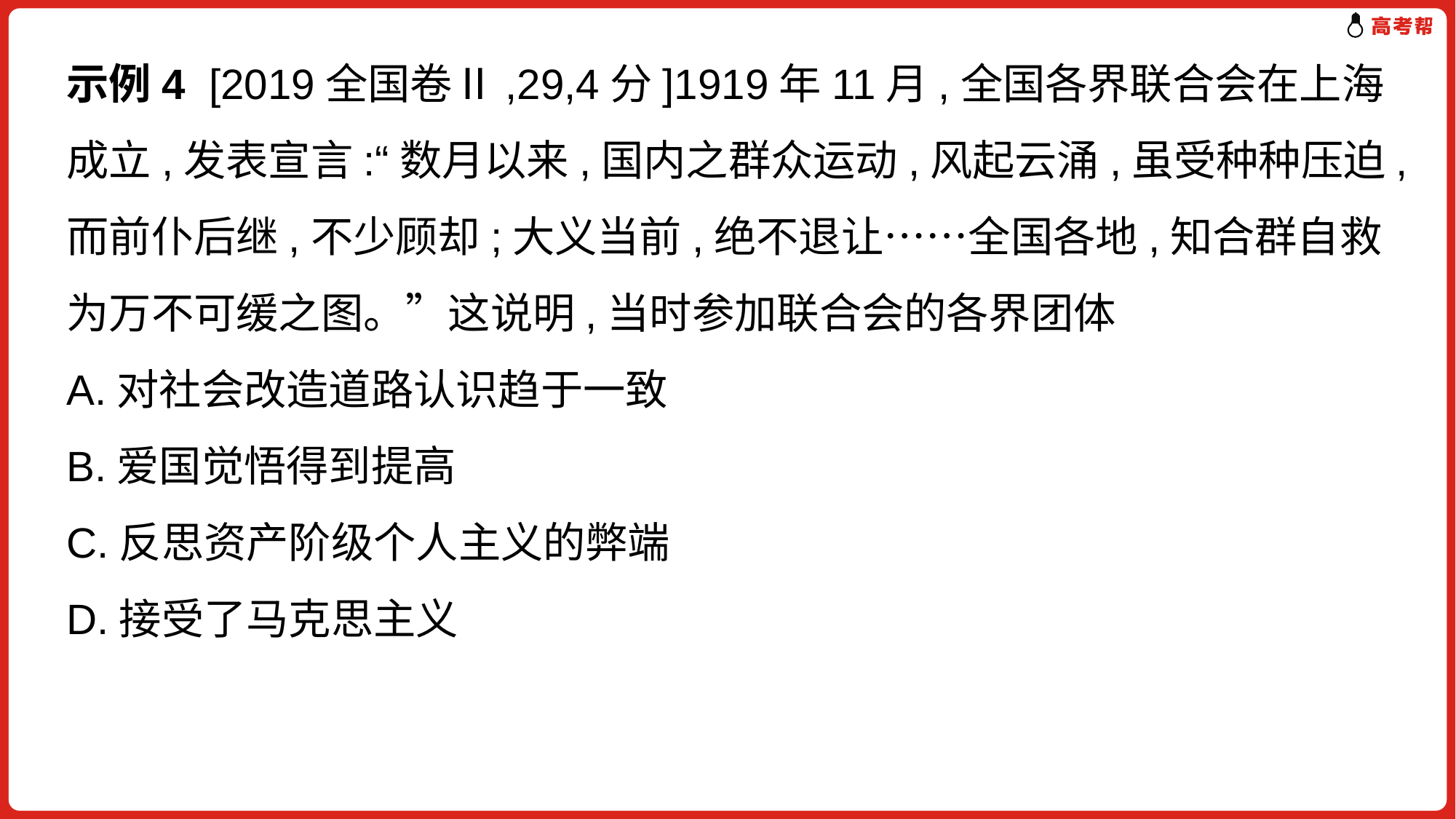

示例4  [2019全国卷Ⅱ,29,4分]1919年11月,全国各界联合会在上海成立,发表宣言:“数月以来,国内之群众运动,风起云涌,虽受种种压迫,而前仆后继,不少顾却;大义当前,绝不退让……全国各地,知合群自救为万不可缓之图。”这说明,当时参加联合会的各界团体
A.对社会改造道路认识趋于一致
B.爱国觉悟得到提高
C.反思资产阶级个人主义的弊端
D.接受了马克思主义